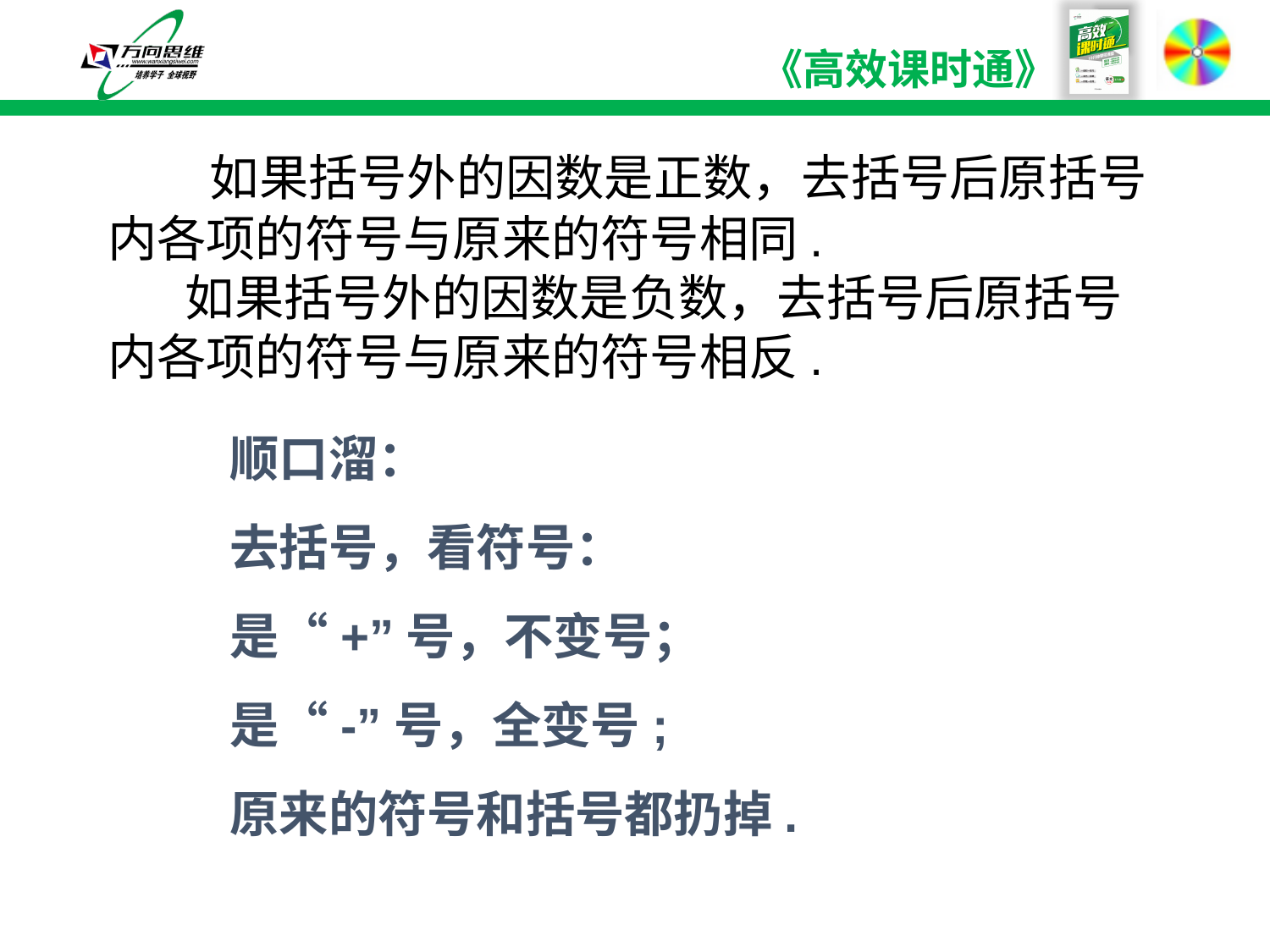

如果括号外的因数是正数，去括号后原括号内各项的符号与原来的符号相同.
      如果括号外的因数是负数，去括号后原括号内各项的符号与原来的符号相反.
顺口溜：
去括号，看符号：
是“+”号，不变号；
是“-”号，全变号;
原来的符号和括号都扔掉.